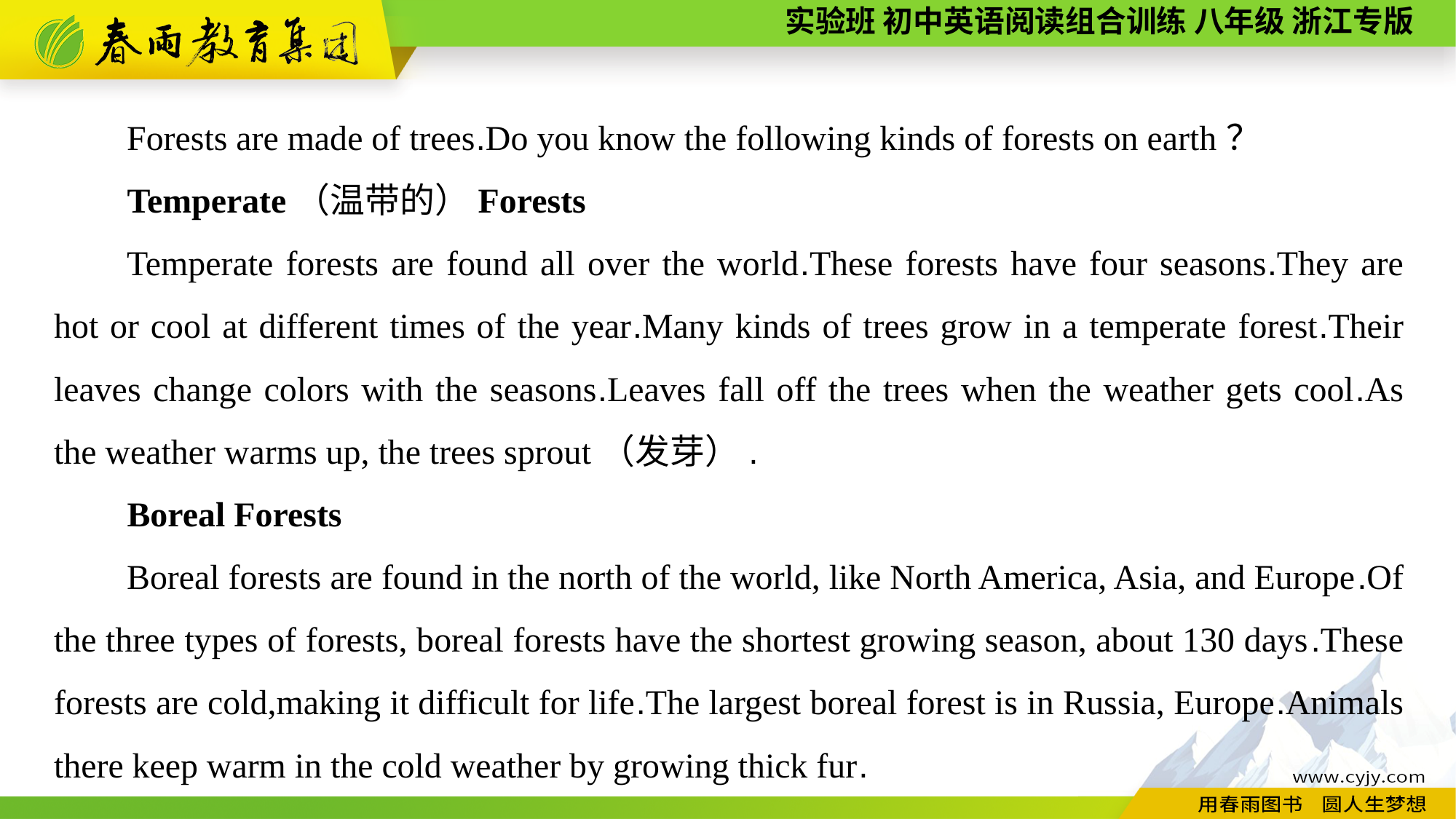

Forests are made of trees.Do you know the following kinds of forests on earth？
Temperate（温带的）Forests
Temperate forests are found all over the world.These forests have four seasons.They are hot or cool at different times of the year.Many kinds of trees grow in a temperate forest.Their leaves change colors with the seasons.Leaves fall off the trees when the weather gets cool.As the weather warms up, the trees sprout（发芽）.
Boreal Forests
Boreal forests are found in the north of the world, like North America, Asia, and Europe.Of the three types of forests, boreal forests have the shortest growing season, about 130 days.These forests are cold,making it difficult for life.The largest boreal forest is in Russia, Europe.Animals there keep warm in the cold weather by growing thick fur.